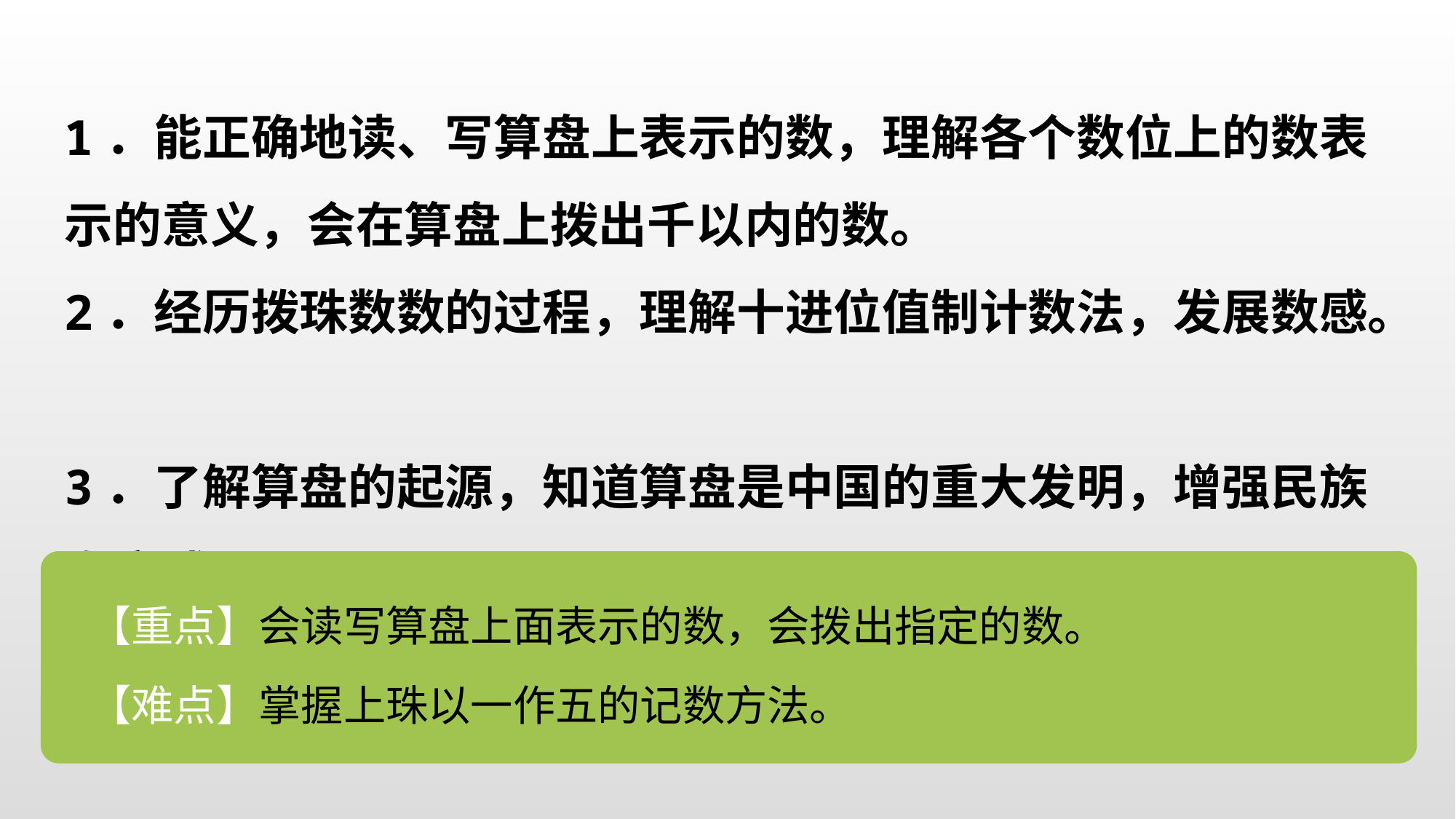

1．能正确地读、写算盘上表示的数，理解各个数位上的数表示的意义，会在算盘上拨出千以内的数。
2．经历拨珠数数的过程，理解十进位值制计数法，发展数感。
3．了解算盘的起源，知道算盘是中国的重大发明，增强民族自豪感。

【重点】会读写算盘上面表示的数，会拨出指定的数。
【难点】掌握上珠以一作五的记数方法。